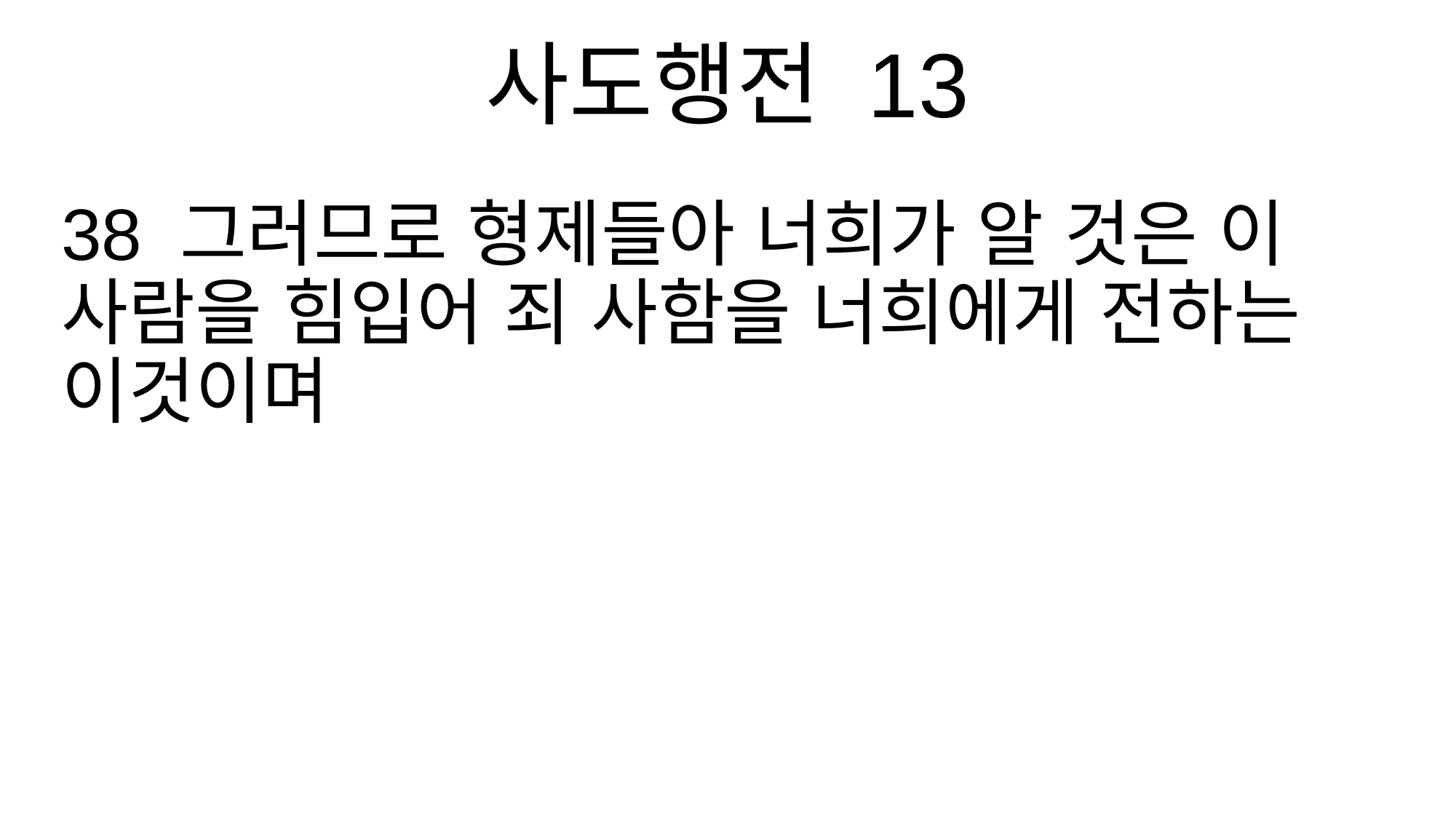

사도행전 13
38 그러므로 형제들아 너희가 알 것은 이 사람을 힘입어 죄 사함을 너희에게 전하는 이것이며